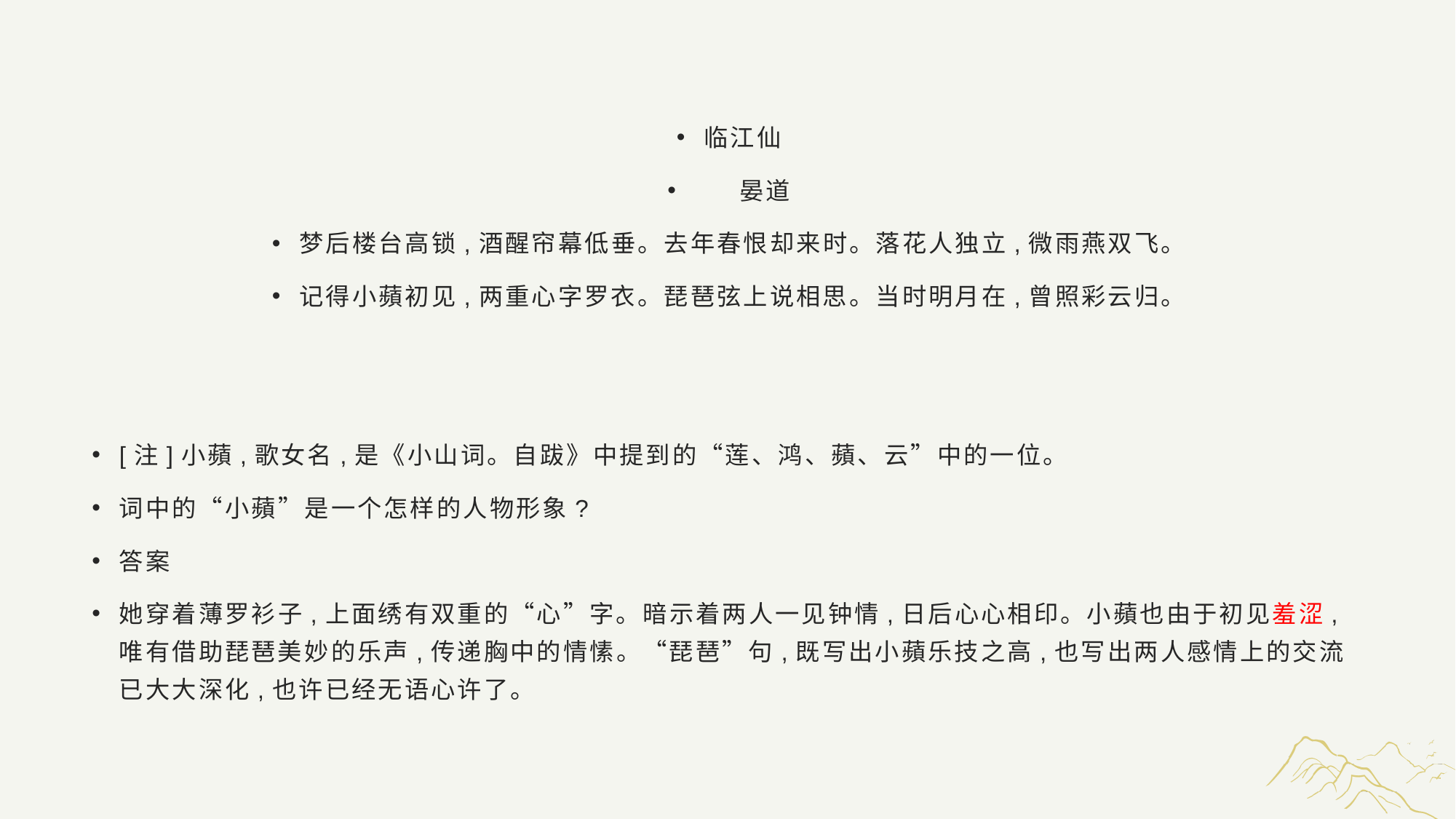

#
临江仙
     晏道
梦后楼台高锁,酒醒帘幕低垂。去年春恨却来时。落花人独立,微雨燕双飞。
记得小蘋初见,两重心字罗衣。琵琶弦上说相思。当时明月在,曾照彩云归。

[注]小蘋,歌女名,是《小山词。自跋》中提到的“莲、鸿、蘋、云”中的一位。
词中的“小蘋”是一个怎样的人物形象?
答案
她穿着薄罗衫子,上面绣有双重的“心”字。暗示着两人一见钟情,日后心心相印。小蘋也由于初见羞涩,唯有借助琵琶美妙的乐声,传递胸中的情愫。“琵琶”句,既写出小蘋乐技之高,也写出两人感情上的交流已大大深化,也许已经无语心许了。